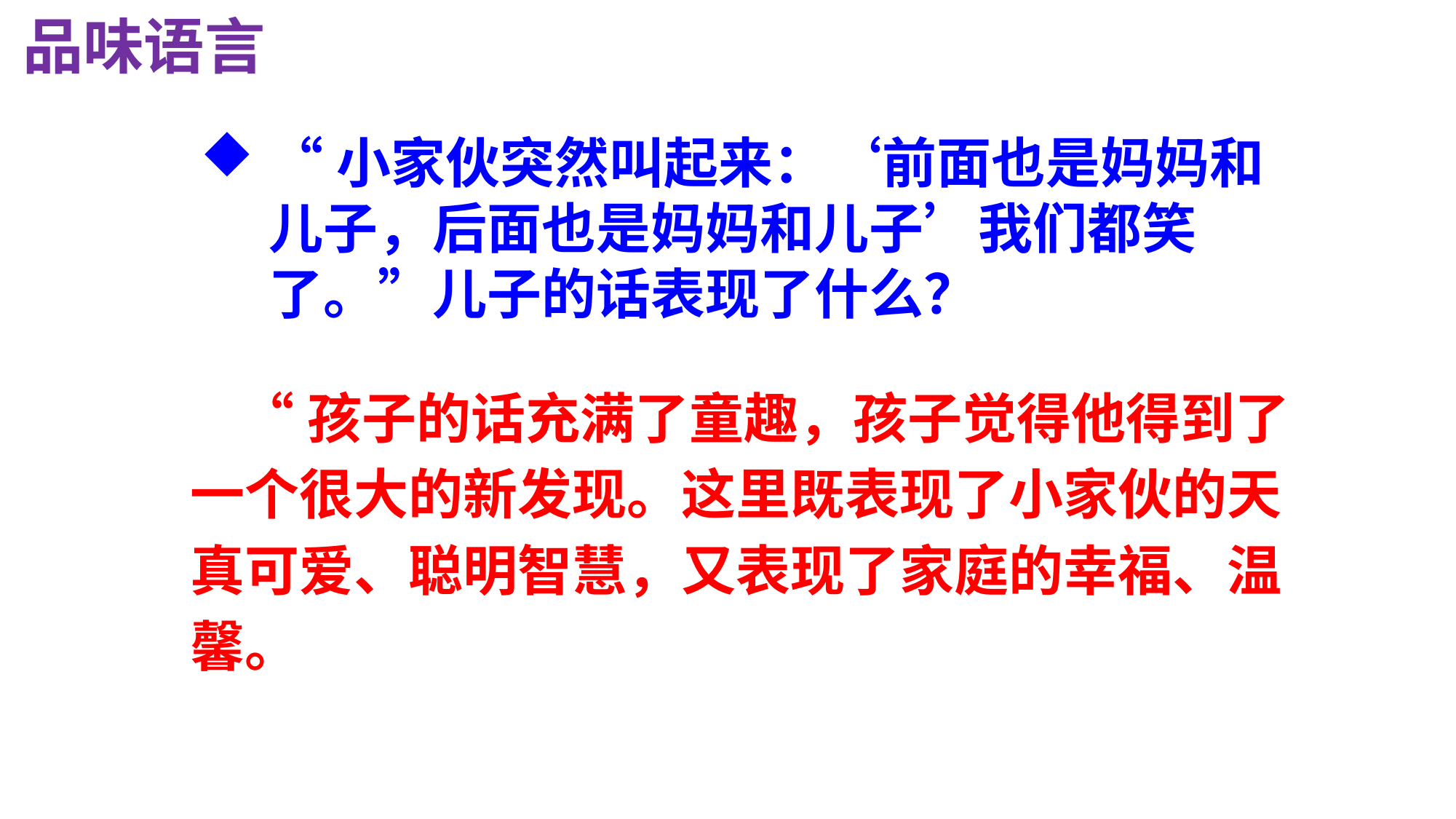

品味语言
“小家伙突然叫起来：‘前面也是妈妈和儿子，后面也是妈妈和儿子’我们都笑了。”儿子的话表现了什么？
    “孩子的话充满了童趣，孩子觉得他得到了一个很大的新发现。这里既表现了小家伙的天真可爱、聪明智慧，又表现了家庭的幸福、温馨。